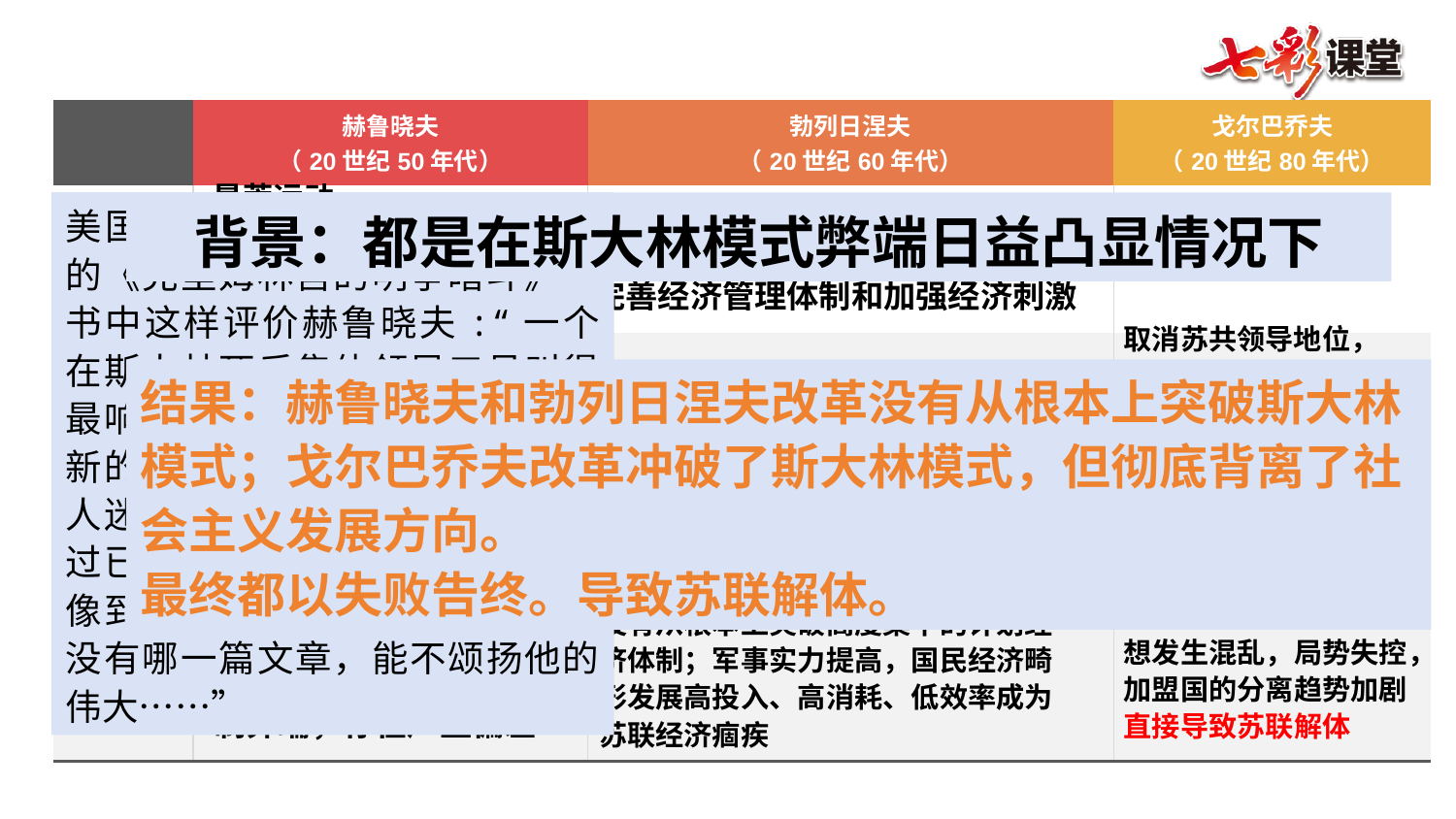

|  | 赫鲁晓夫 （20世纪50年代） | 勃列日涅夫 （20世纪60年代） | 戈尔巴乔夫 （20世纪80年代） |
| --- | --- | --- | --- |
| 经济 |  |  |  |
| 政治 |  | \_\_\_\_\_\_\_\_\_\_\_\_\_ |  |
| 军事 航天 |  |  | \_\_\_\_\_\_\_\_\_ |
| 评价 |  |  |  |
垦荒运动
饲料生产，广种玉米
取消义务交售，改行收购
改革工业管理体制
“新政策”
加快科技进步
完善经济管理体制和加强经济刺激
美国人多恩伯格在1974年出版的《克里姆林宫的明争暗斗》一书中这样评价赫鲁晓夫:“一个在斯大林死后集体领导口号叫得最响的人，却把自己变成了一个新的专制暴君，变成了肉麻的个人迷信的焦点，其程度甚至要超过已故的独裁者。赫鲁晓夫的画像到处悬挂，没有哪一篇演说，没有哪一篇文章，能不颂扬他的伟大……”
背景：都是在斯大林模式弊端日益凸显情况下
加速经济改革方案
取消苏共领导地位，
实行多党制
倡导“公开性”
“政治多元化”
结果：赫鲁晓夫和勃列日涅夫改革没有从根本上突破斯大林模式；戈尔巴乔夫改革冲破了斯大林模式，但彻底背离了社会主义发展方向。
最终都以失败告终。导致苏联解体。
批判斯大林个人崇拜
1957世界上第一颗人造地球卫星；1961加加林，第一艘载人飞船
同美国展开军备竞赛
常规武器、核武器、航天技术与美国抗衡
经济改革效果不佳，思想发生混乱，局势失控，加盟国的分离趋势加剧
直接导致苏联解体
没有从根本上突破高度集中的计划经济体制；军事实力提高，国民经济畸形发展高投入、高消耗、低效率成为苏联经济痼疾
没有从根本上解决苏联模式高度集中的经济体制弊端，存在严重偏差